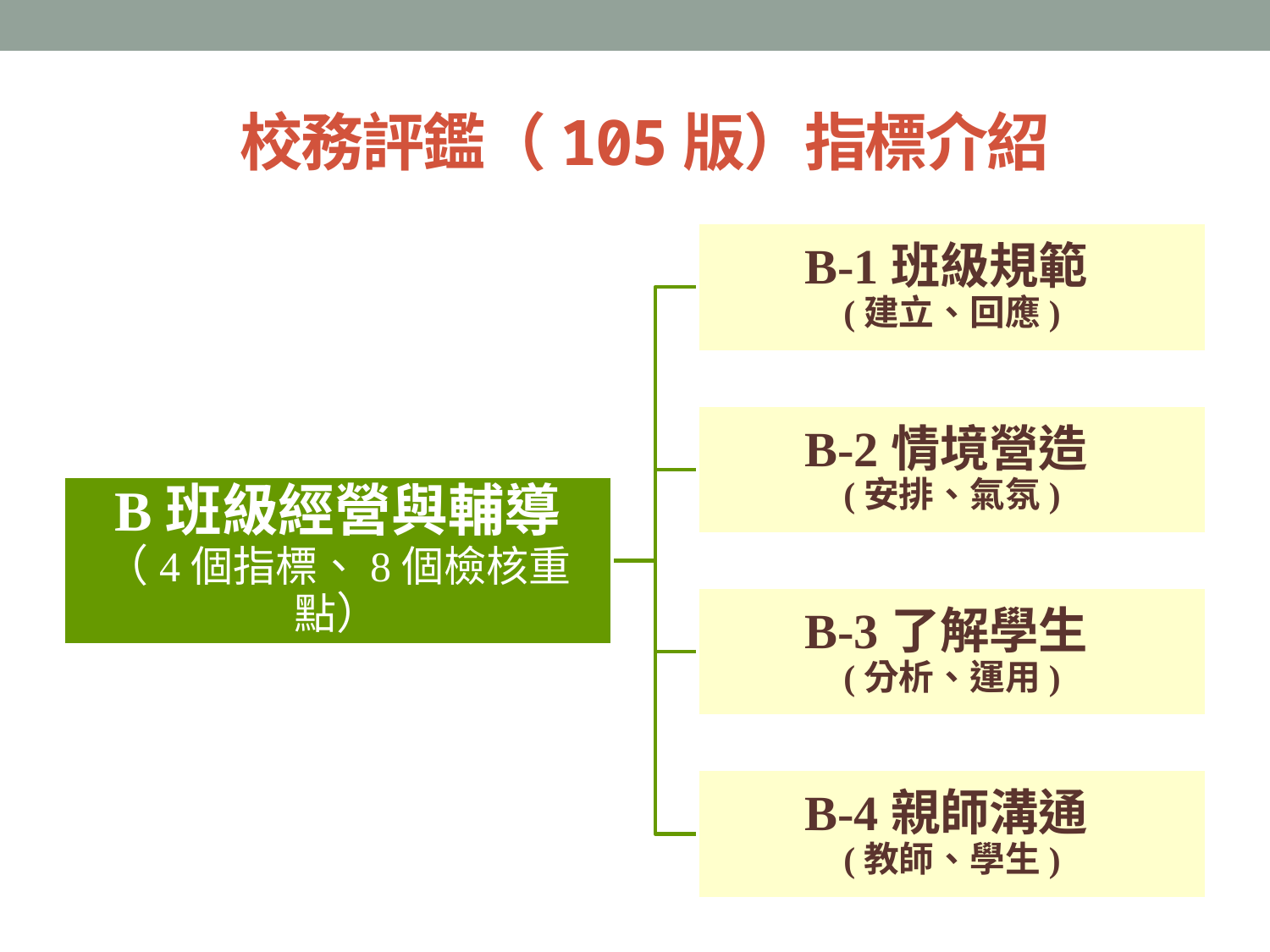

# 校務評鑑（105版）指標介紹
B班級經營與輔導
（4個指標、8個檢核重點）
B-1班級規範
(建立、回應)
B-2情境營造
(安排、氣氛)
B-3了解學生
(分析、運用)
B-4親師溝通
(教師、學生)